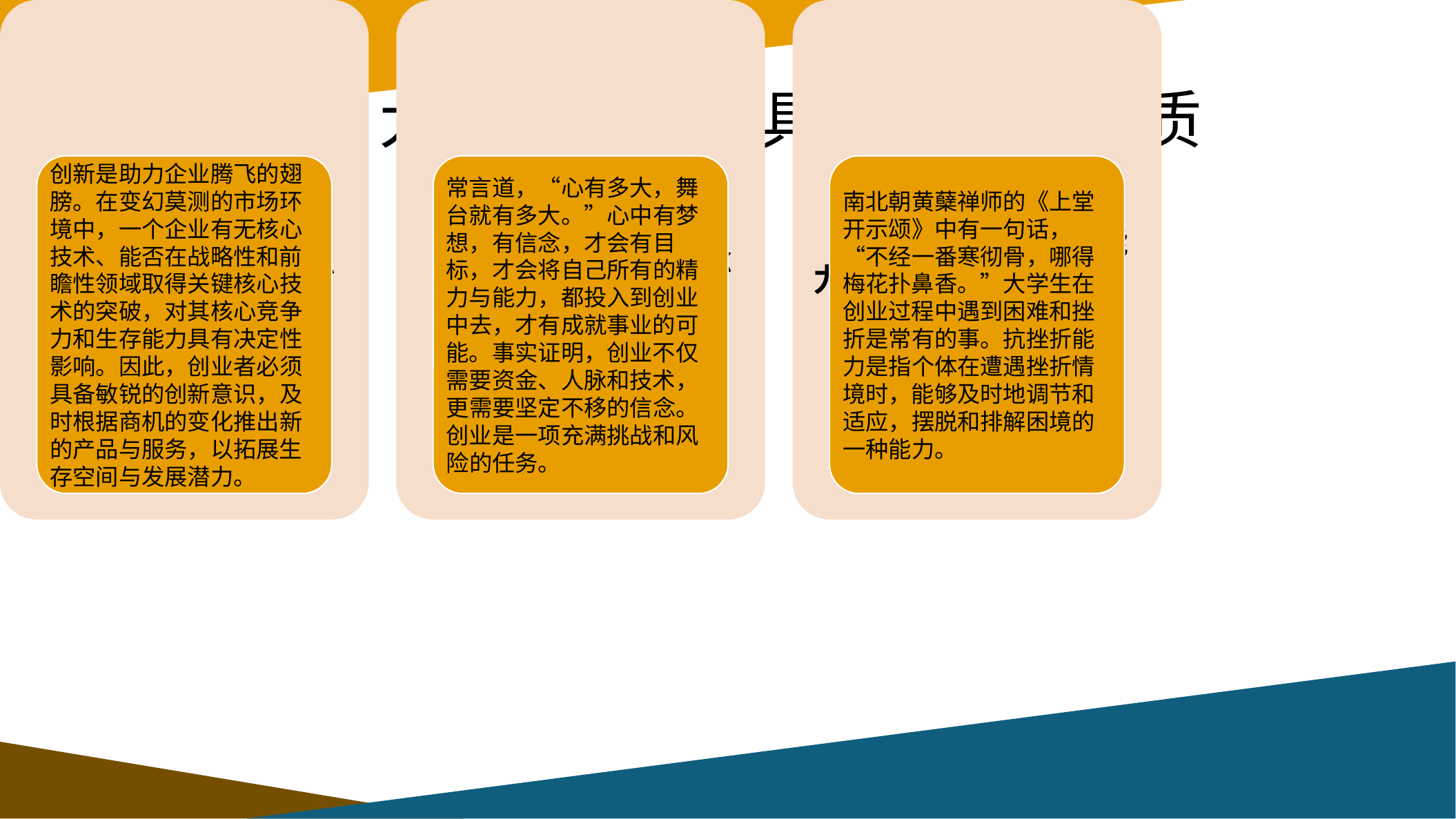

# 二、大学生创业需具备的心理素质
（一）敏锐的创新意识
创新是助力企业腾飞的翅膀。在变幻莫测的市场环境中，一个企业有无核心技术、能否在战略性和前瞻性领域取得关键核心技术的突破，对其核心竞争力和生存能力具有决定性影响。因此，创业者必须具备敏锐的创新意识，及时根据商机的变化推出新的产品与服务，以拓展生存空间与发展潜力。
（二）坚定的创业信念
常言道，“心有多大，舞台就有多大。”心中有梦想，有信念，才会有目标，才会将自己所有的精力与能力，都投入到创业中去，才有成就事业的可能。事实证明，创业不仅需要资金、人脉和技术，更需要坚定不移的信念。创业是一项充满挑战和风险的任务。
（三）过硬的抗挫折能力
南北朝黄蘖禅师的《上堂开示颂》中有一句话，“不经一番寒彻骨，哪得梅花扑鼻香。”大学生在创业过程中遇到困难和挫折是常有的事。抗挫折能力是指个体在遭遇挫折情境时，能够及时地调节和适应，摆脱和排解困境的一种能力。